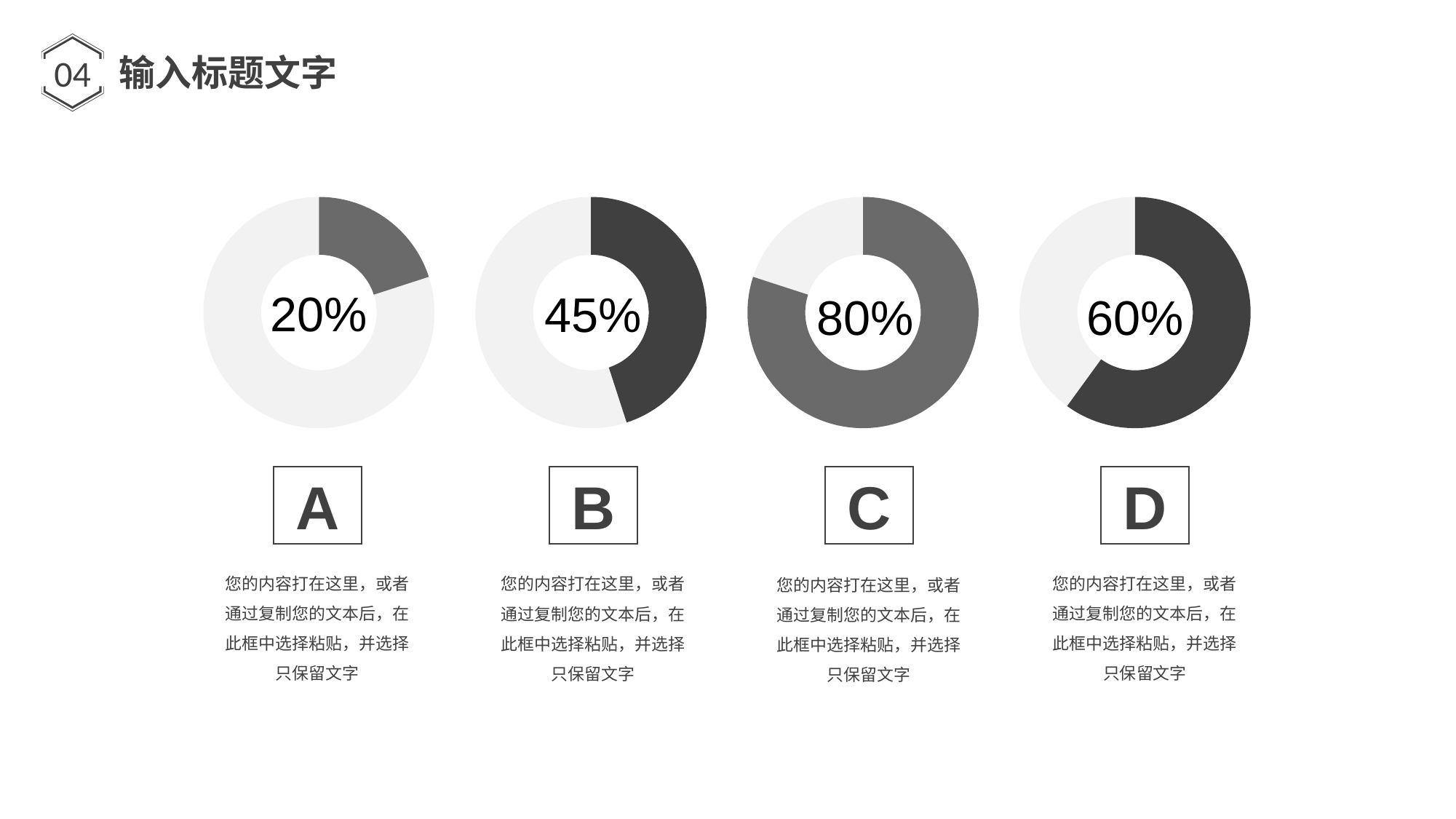

04
输入标题文字

### Chart

| Category | 销售额 |
|---|---|
| 第一季度 | 2.0 |
| 第二季度 | 8.0 |
20%

### Chart

| Category | 销售额 |
|---|---|
| 第一季度 | 4.5 |
| 第二季度 | 5.5 |
45%

### Chart

| Category | 销售额 |
|---|---|
| 第一季度 | 8.0 |
| 第二季度 | 2.0 |
80%

### Chart

| Category | 销售额 |
|---|---|
| 第一季度 | 6.0 |
| 第二季度 | 4.0 |
60%
A
B
C
D
您的内容打在这里，或者通过复制您的文本后，在此框中选择粘贴，并选择只保留文字
您的内容打在这里，或者通过复制您的文本后，在此框中选择粘贴，并选择只保留文字
您的内容打在这里，或者通过复制您的文本后，在此框中选择粘贴，并选择只保留文字
您的内容打在这里，或者通过复制您的文本后，在此框中选择粘贴，并选择只保留文字